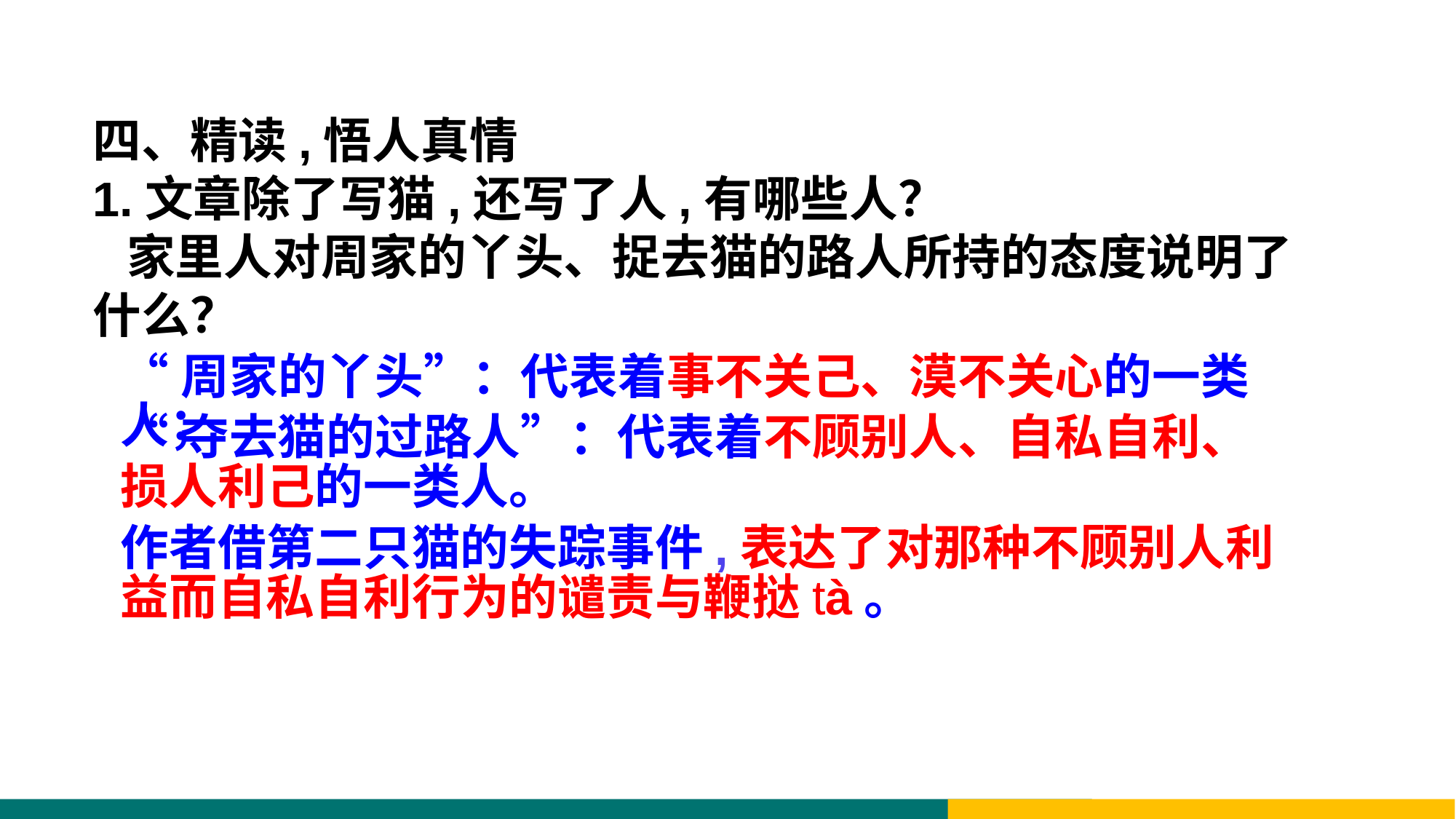

四、精读,悟人真情
1.文章除了写猫,还写了人,有哪些人？
  家里人对周家的丫头、捉去猫的路人所持的态度说明了什么？

“周家的丫头”：代表着事不关己、漠不关心的一类人；
“夺去猫的过路人”：代表着不顾别人、自私自利、损人利己的一类人。
作者借第二只猫的失踪事件,表达了对那种不顾别人利益而自私自利行为的谴责与鞭挞tà。